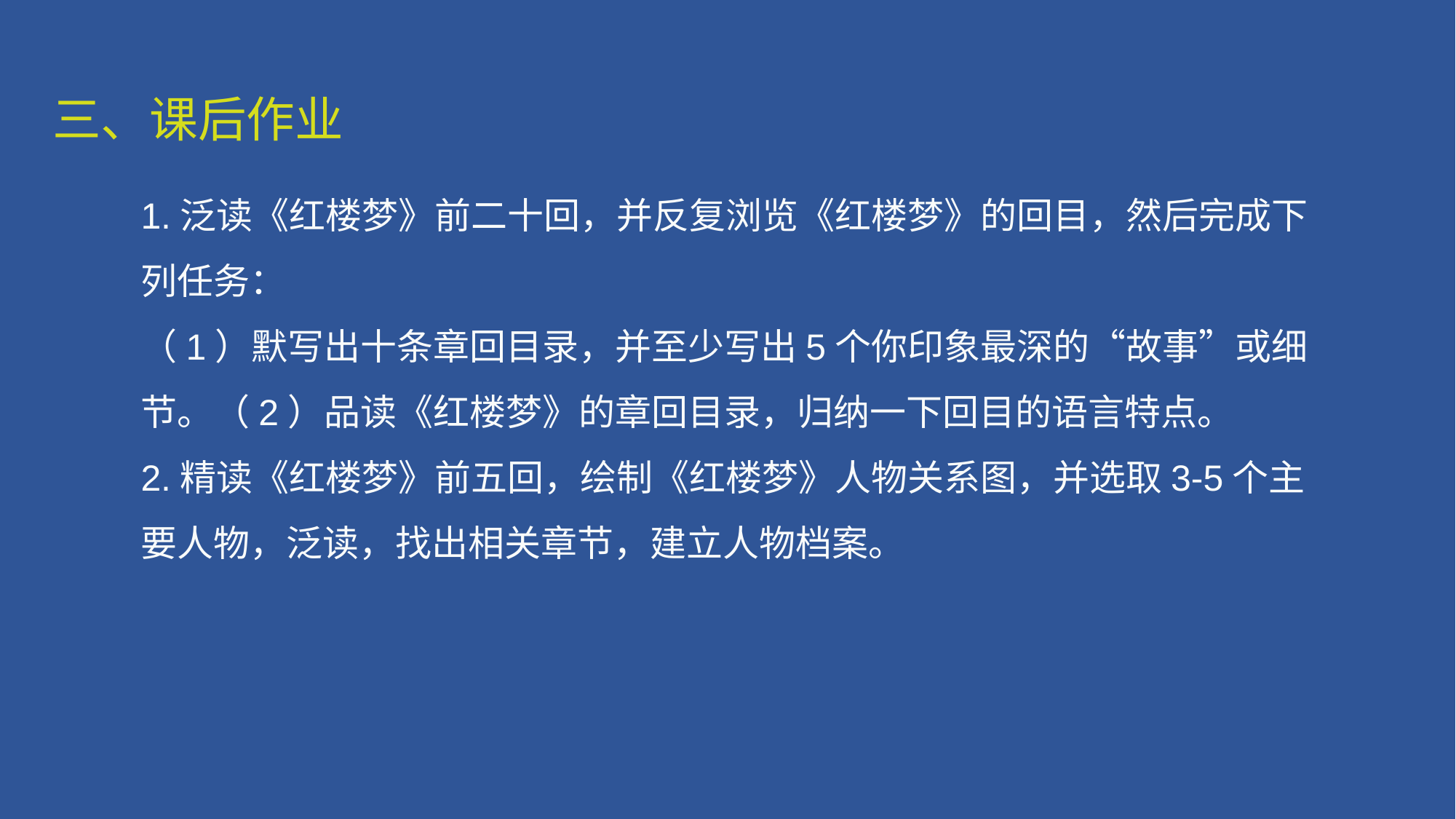

三、课后作业
1.泛读《红楼梦》前二十回，并反复浏览《红楼梦》的回目，然后完成下列任务：
（1）默写出十条章回目录，并至少写出5个你印象最深的“故事”或细节。（2）品读《红楼梦》的章回目录，归纳一下回目的语言特点。
2.精读《红楼梦》前五回，绘制《红楼梦》人物关系图，并选取3-5个主要人物，泛读，找出相关章节，建立人物档案。